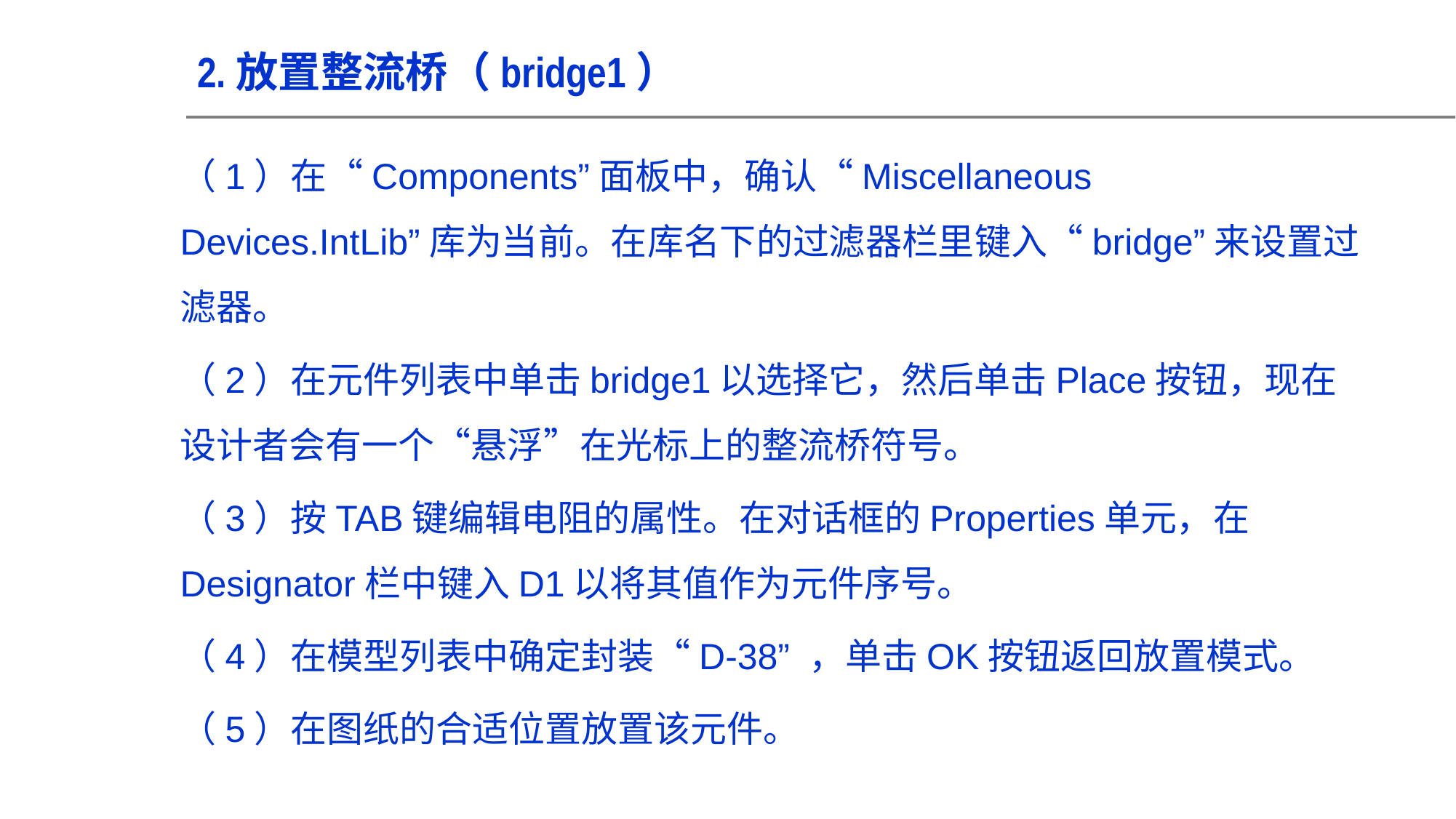

2.放置整流桥（bridge1）
（1）在“Components”面板中，确认“Miscellaneous Devices.IntLib”库为当前。在库名下的过滤器栏里键入“bridge”来设置过滤器。
（2）在元件列表中单击bridge1以选择它，然后单击Place按钮，现在设计者会有一个“悬浮”在光标上的整流桥符号。
（3）按TAB键编辑电阻的属性。在对话框的Properties单元，在Designator栏中键入D1以将其值作为元件序号。
（4）在模型列表中确定封装“D-38” ，单击OK按钮返回放置模式。
（5）在图纸的合适位置放置该元件。